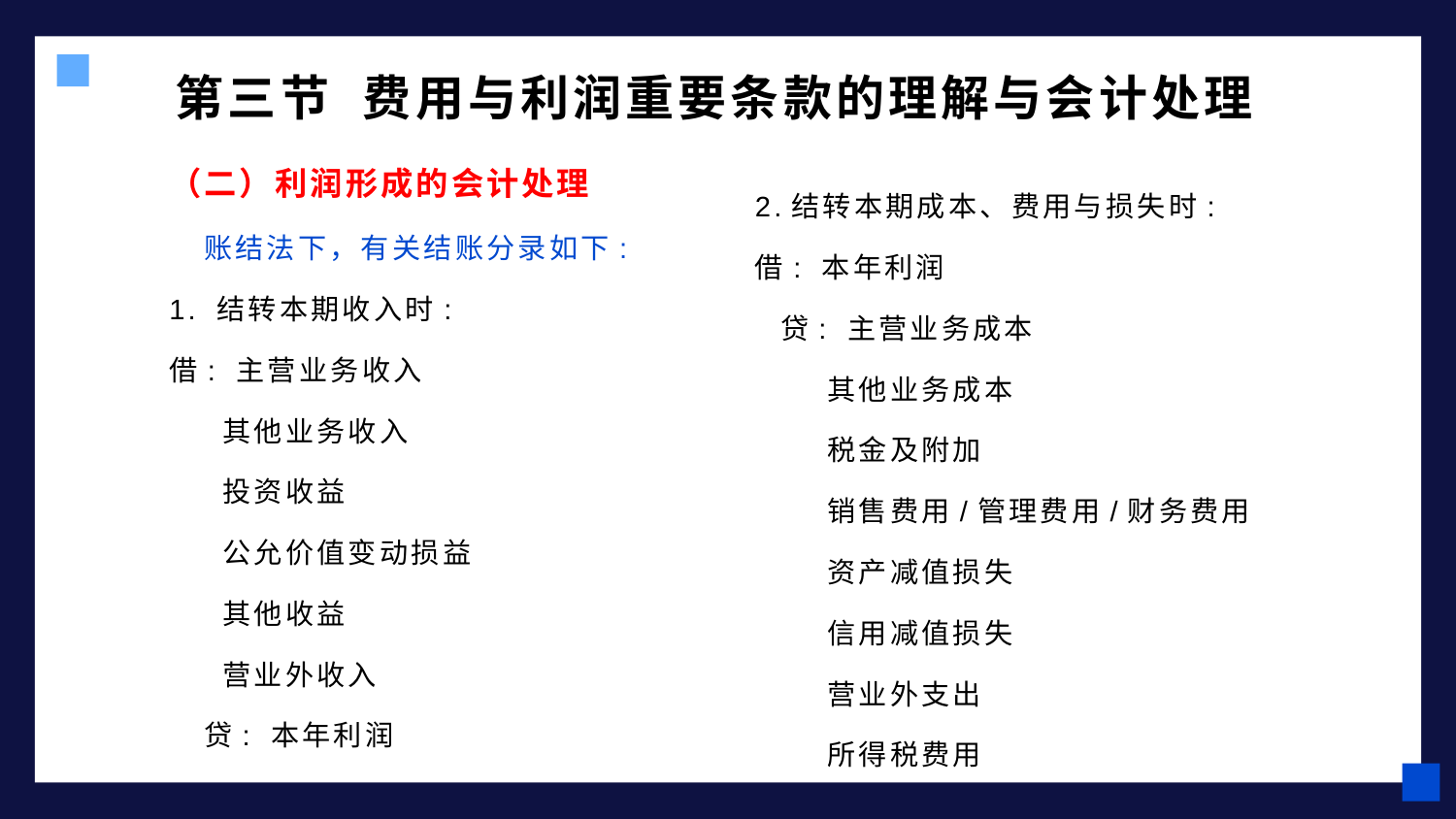

# 第三节  费用与利润重要条款的理解与会计处理
（二）利润形成的会计处理
   账结法下，有关结账分录如下:
1. 结转本期收入时:
借: 主营业务收入
     其他业务收入
     投资收益
     公允价值变动损益
     其他收益
     营业外收入
   贷: 本年利润

2.结转本期成本、费用与损失时:
借: 本年利润
  贷: 主营业务成本
       其他业务成本
       税金及附加
       销售费用/管理费用/财务费用
       资产减值损失
       信用减值损失
       营业外支出
       所得税费用